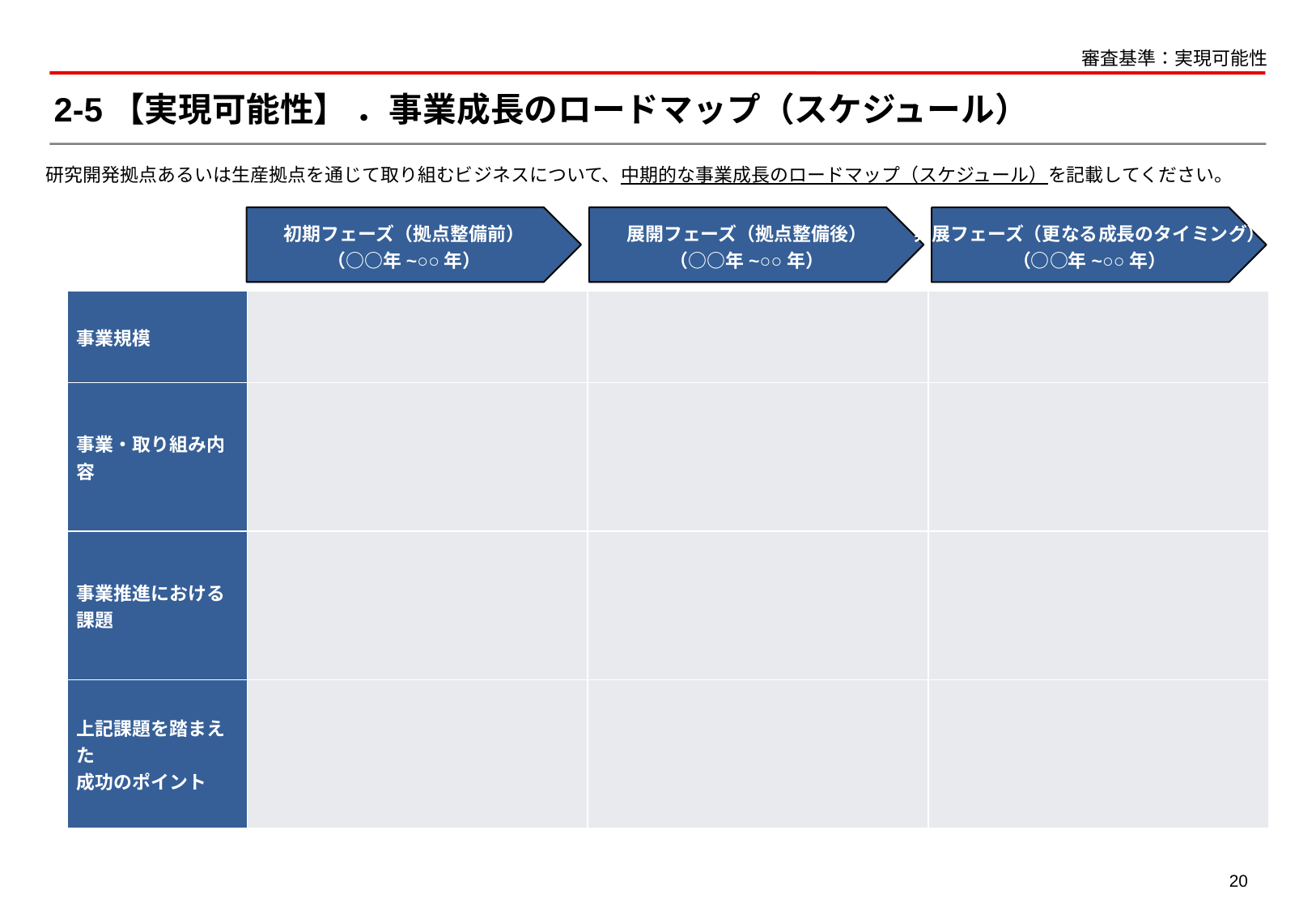

審査基準：実現可能性
# 2-5【実現可能性】 ．事業成長のロードマップ（スケジュール）
研究開発拠点あるいは生産拠点を通じて取り組むビジネスについて、中期的な事業成長のロードマップ（スケジュール）を記載してください。
初期フェーズ（拠点整備前）
（○○年~○○年）
展開フェーズ（拠点整備後）
（○○年~○○年）
発展フェーズ（更なる成長のタイミング）
（○○年~○○年）
| 事業規模 |  |  |  |
| --- | --- | --- | --- |
| 事業・取り組み内容 |  |  |  |
| 事業推進における課題 |  |  |  |
| 上記課題を踏まえた 成功のポイント |  |  |  |